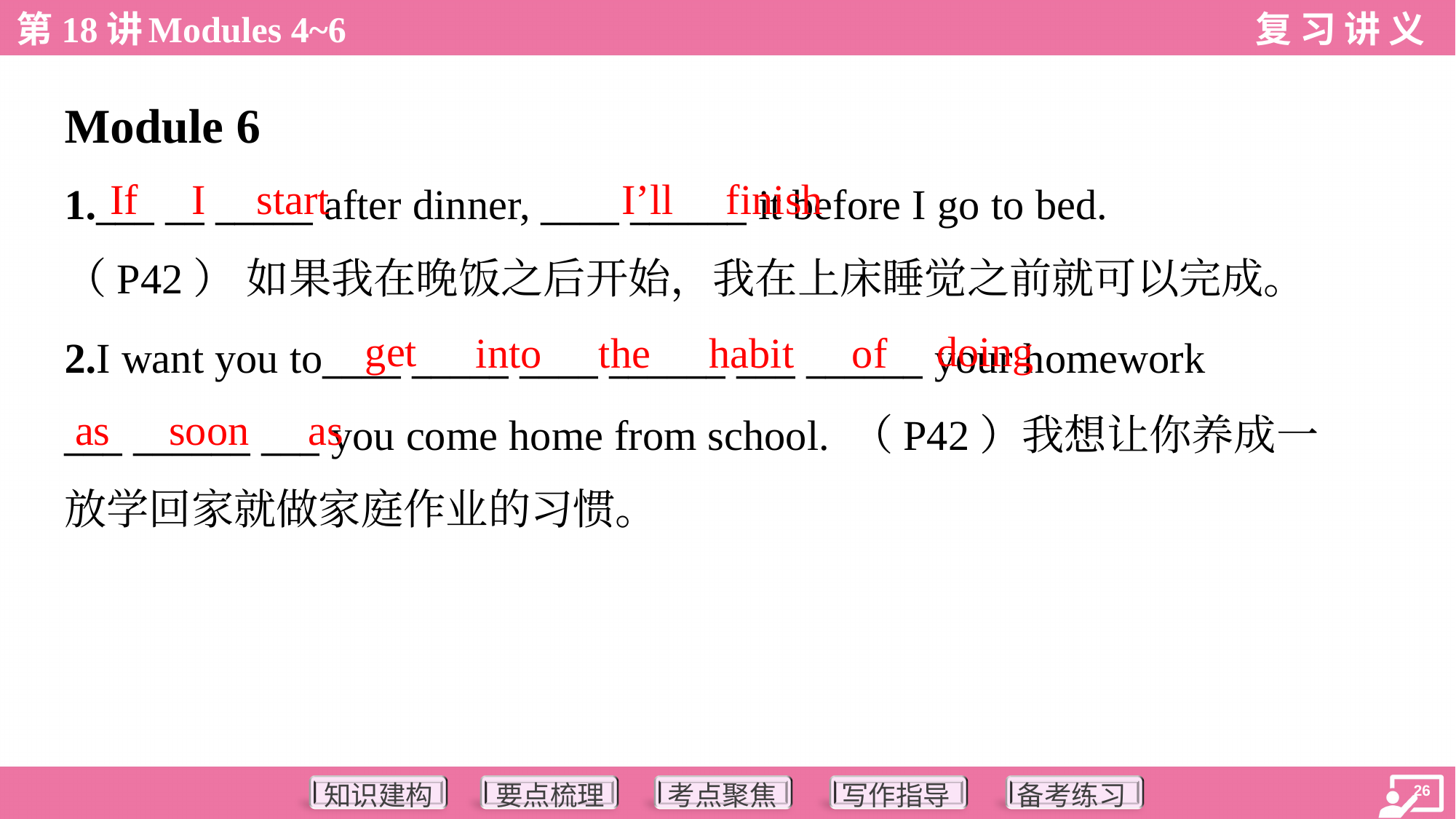

Module 6
If
I
start
I’ll
finish
1.___ __ _____ after dinner, ____ ______ it before I go to bed.
（P42） 如果我在晚饭之后开始，我在上床睡觉之前就可以完成。
get
doing
into
the
habit
of
2.I want you to____ _____ ____ ______ ___ ______ your homework
___ ______ ___ you come home from school. （P42）我想让你养成一
放学回家就做家庭作业的习惯。
as
soon
as